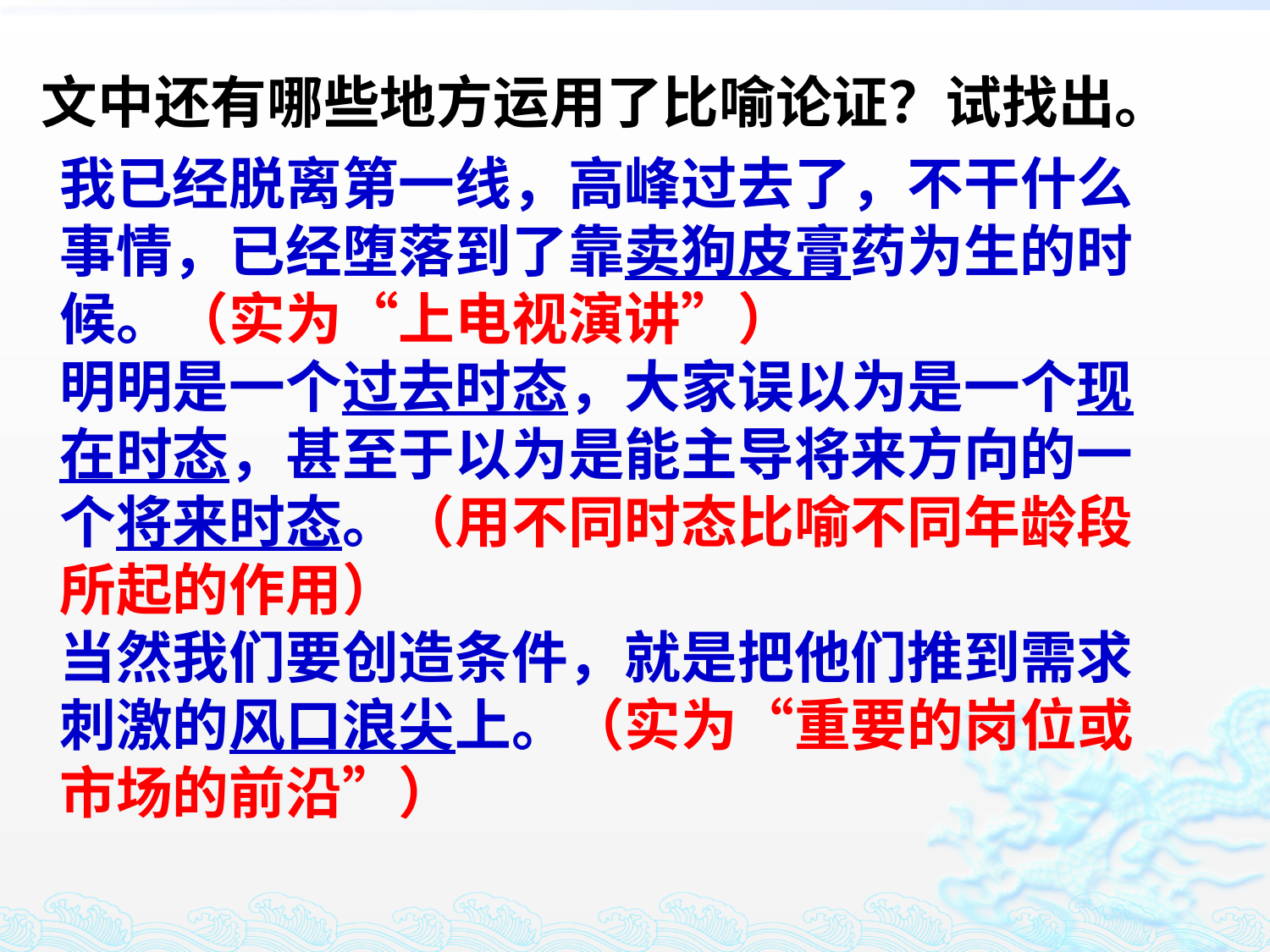

文中还有哪些地方运用了比喻论证？试找出。
我已经脱离第一线，高峰过去了，不干什么事情，已经堕落到了靠卖狗皮膏药为生的时候。（实为“上电视演讲”）
明明是一个过去时态，大家误以为是一个现在时态，甚至于以为是能主导将来方向的一个将来时态。（用不同时态比喻不同年龄段所起的作用）
当然我们要创造条件，就是把他们推到需求刺激的风口浪尖上。（实为“重要的岗位或市场的前沿”）